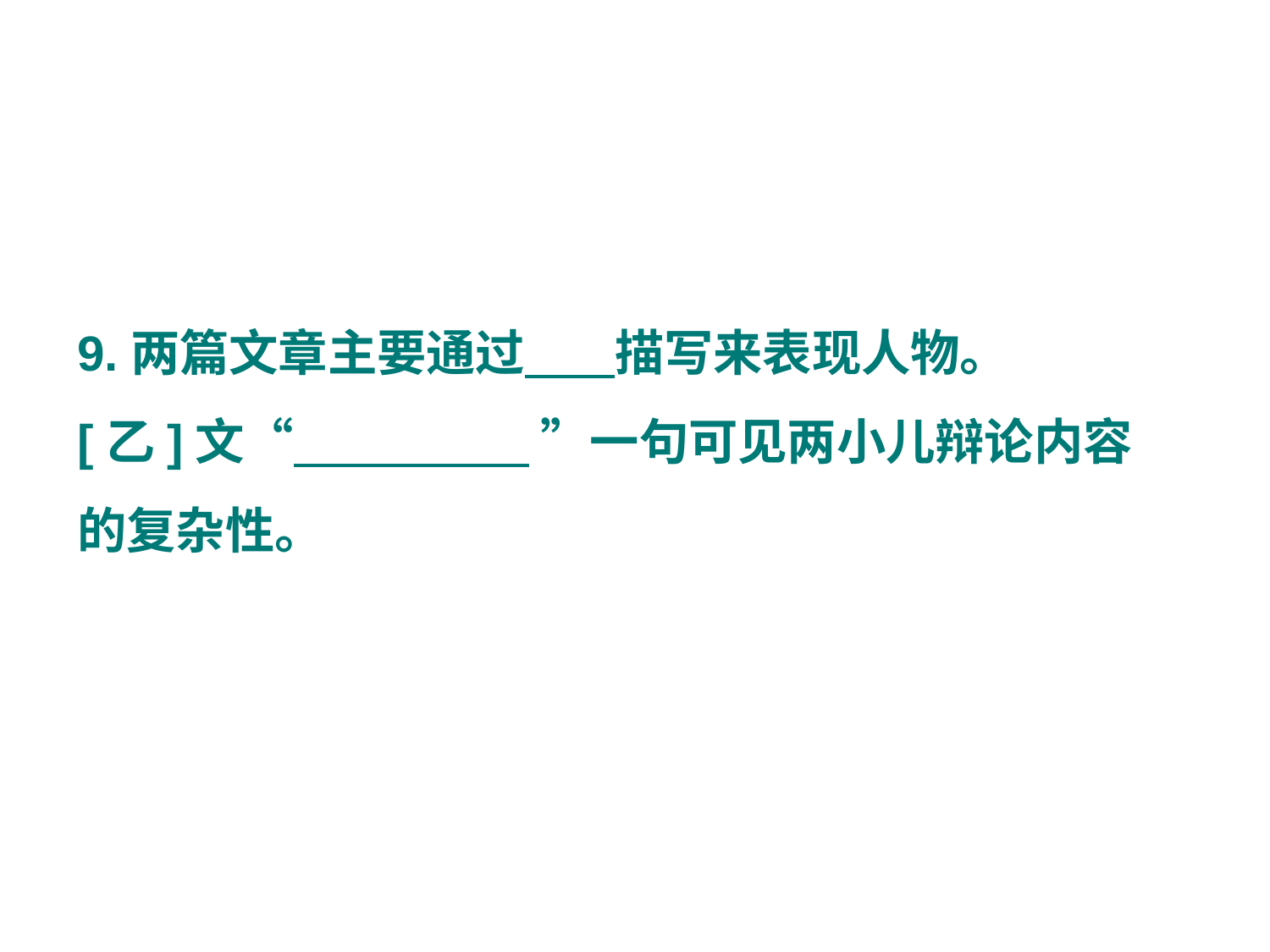

9.两篇文章主要通过        描写来表现人物。
[乙]文“                      ”一句可见两小儿辩论内容的复杂性。